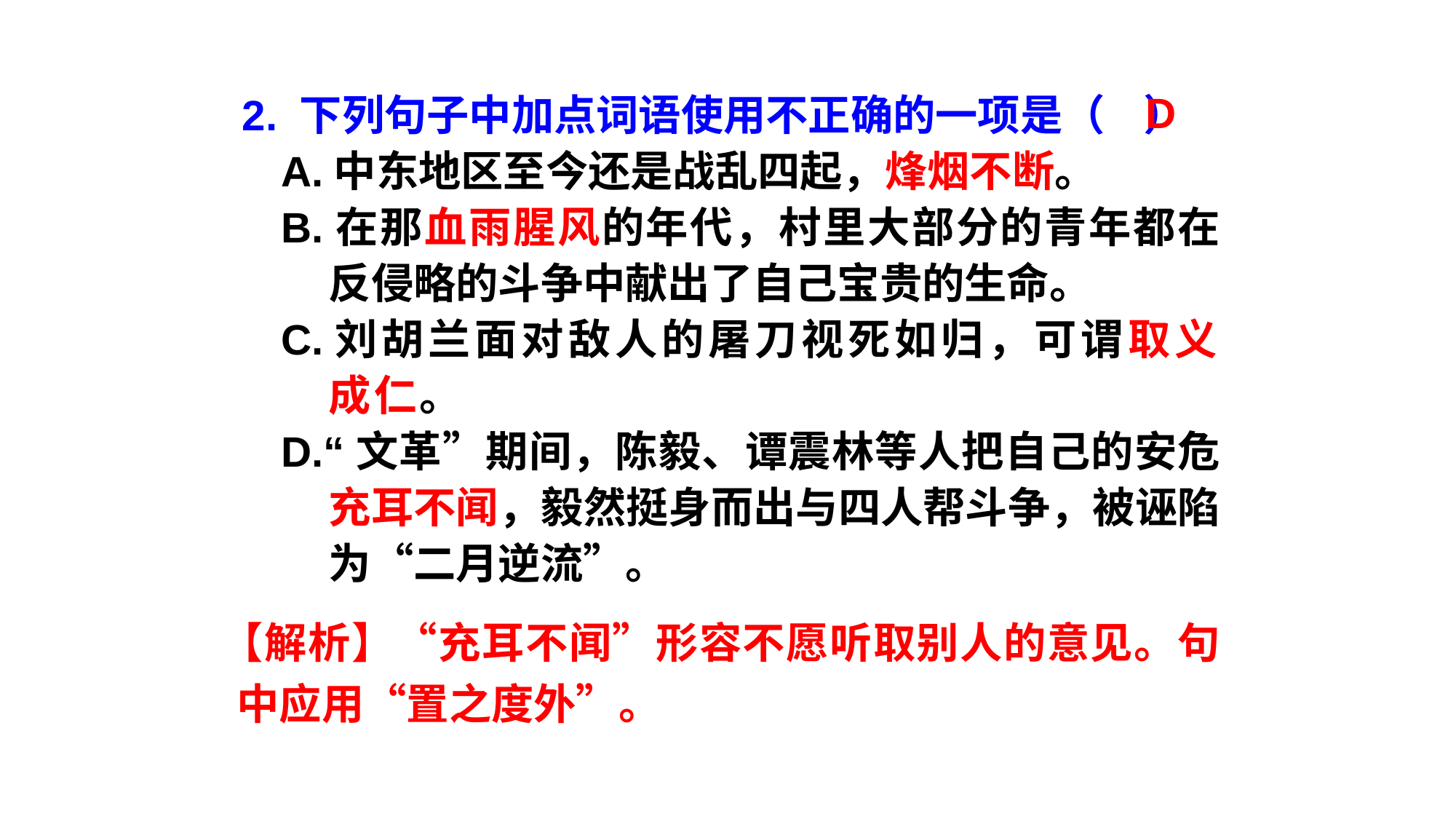

D
2. 下列句子中加点词语使用不正确的一项是（    ）
A.中东地区至今还是战乱四起，烽烟不断。
B.在那血雨腥风的年代，村里大部分的青年都在反侵略的斗争中献出了自己宝贵的生命。
C.刘胡兰面对敌人的屠刀视死如归，可谓取义成仁。
D.“文革”期间，陈毅、谭震林等人把自己的安危充耳不闻，毅然挺身而出与四人帮斗争，被诬陷为“二月逆流”。
【解析】“充耳不闻”形容不愿听取别人的意见。句中应用“置之度外”。